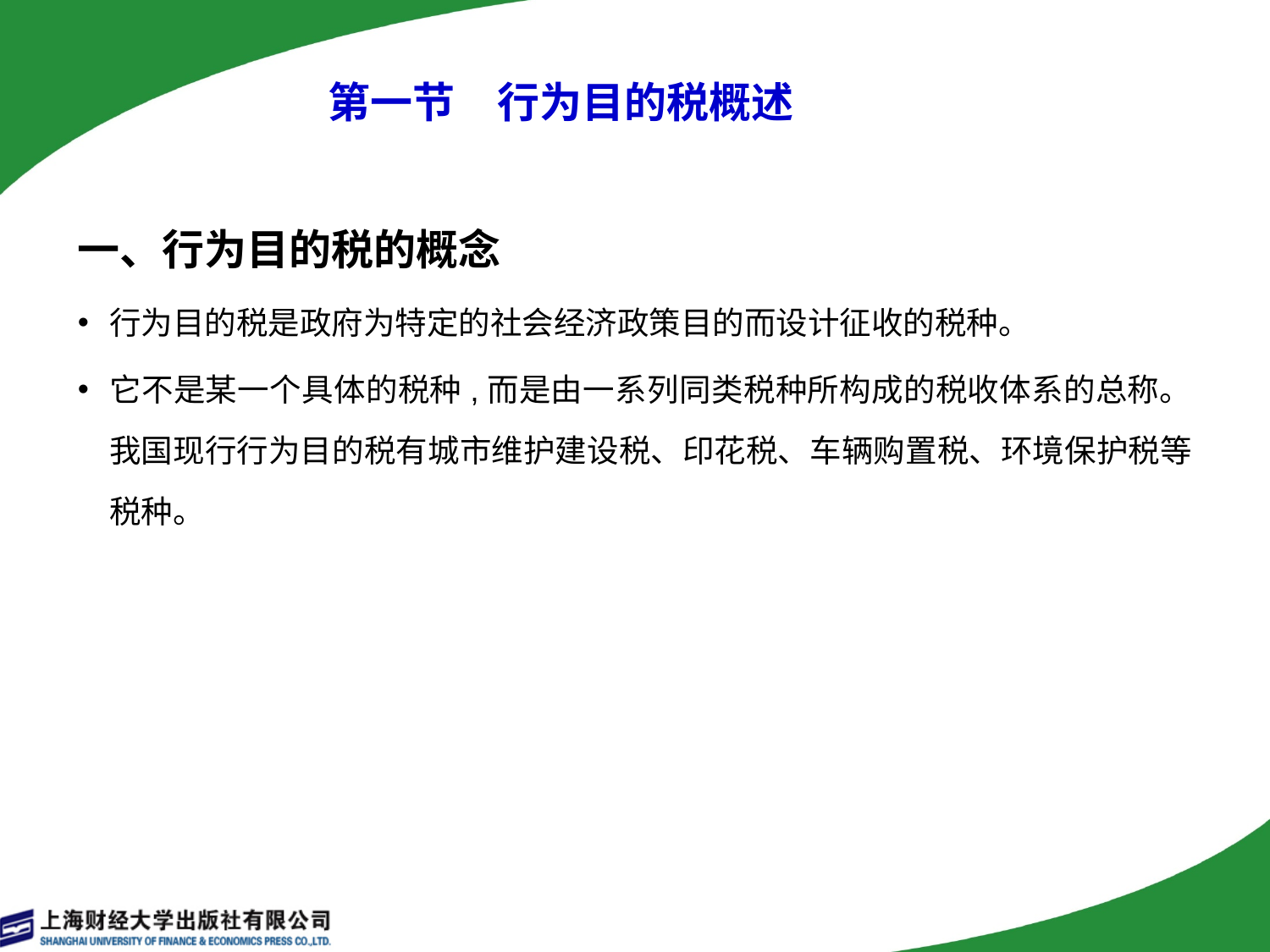

# 第一节　行为目的税概述
一、行为目的税的概念
行为目的税是政府为特定的社会经济政策目的而设计征收的税种。
它不是某一个具体的税种,而是由一系列同类税种所构成的税收体系的总称。我国现行行为目的税有城市维护建设税、印花税、车辆购置税、环境保护税等税种。